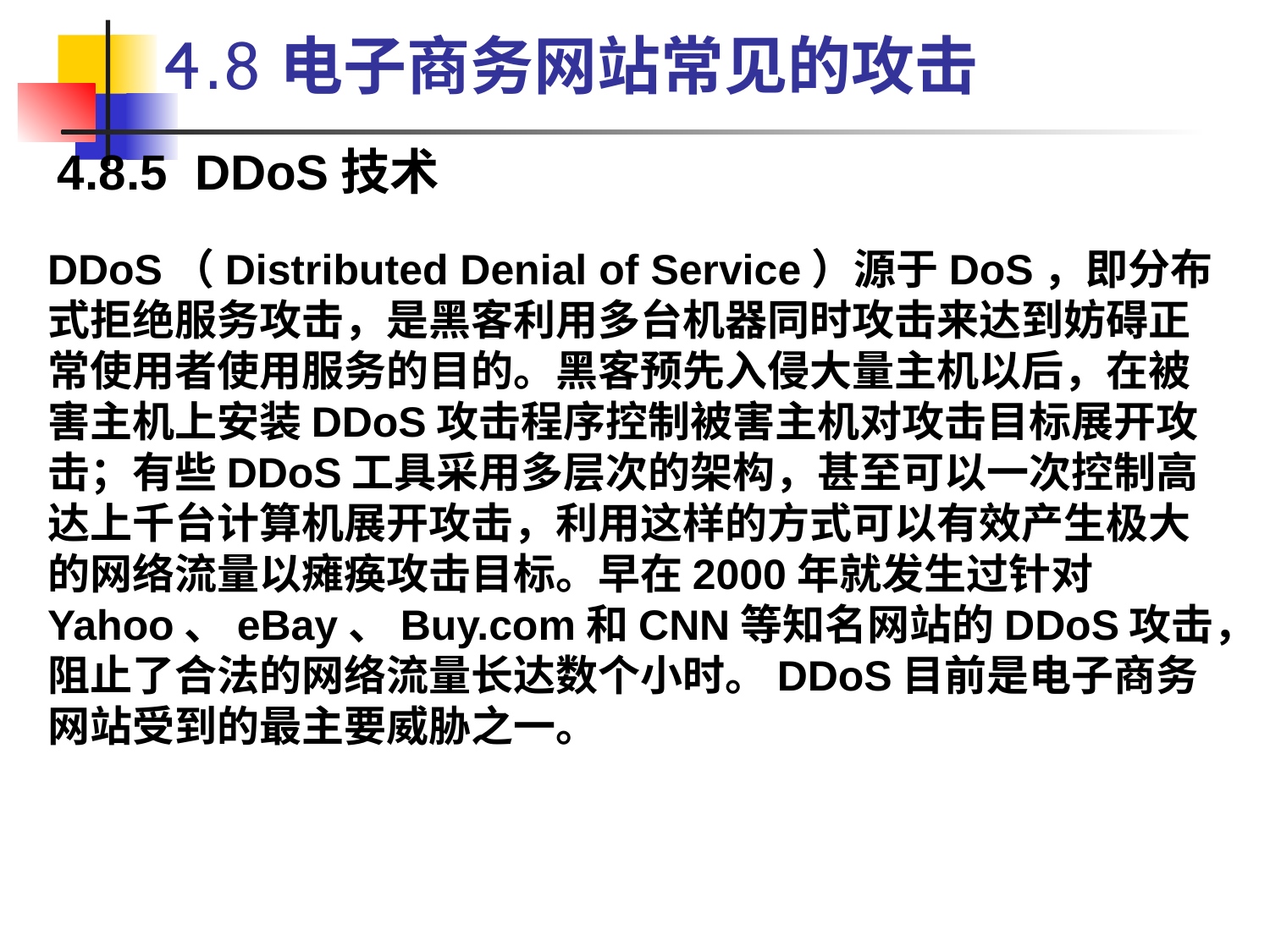

4.8电子商务网站常见的攻击
4.8.5  DDoS技术

DDoS（Distributed Denial of Service）源于DoS，即分布式拒绝服务攻击，是黑客利用多台机器同时攻击来达到妨碍正常使用者使用服务的目的。黑客预先入侵大量主机以后，在被害主机上安装DDoS攻击程序控制被害主机对攻击目标展开攻击；有些DDoS工具采用多层次的架构，甚至可以一次控制高达上千台计算机展开攻击，利用这样的方式可以有效产生极大的网络流量以瘫痪攻击目标。早在2000年就发生过针对Yahoo、eBay、Buy.com和CNN等知名网站的DDoS攻击，阻止了合法的网络流量长达数个小时。DDoS目前是电子商务网站受到的最主要威胁之一。